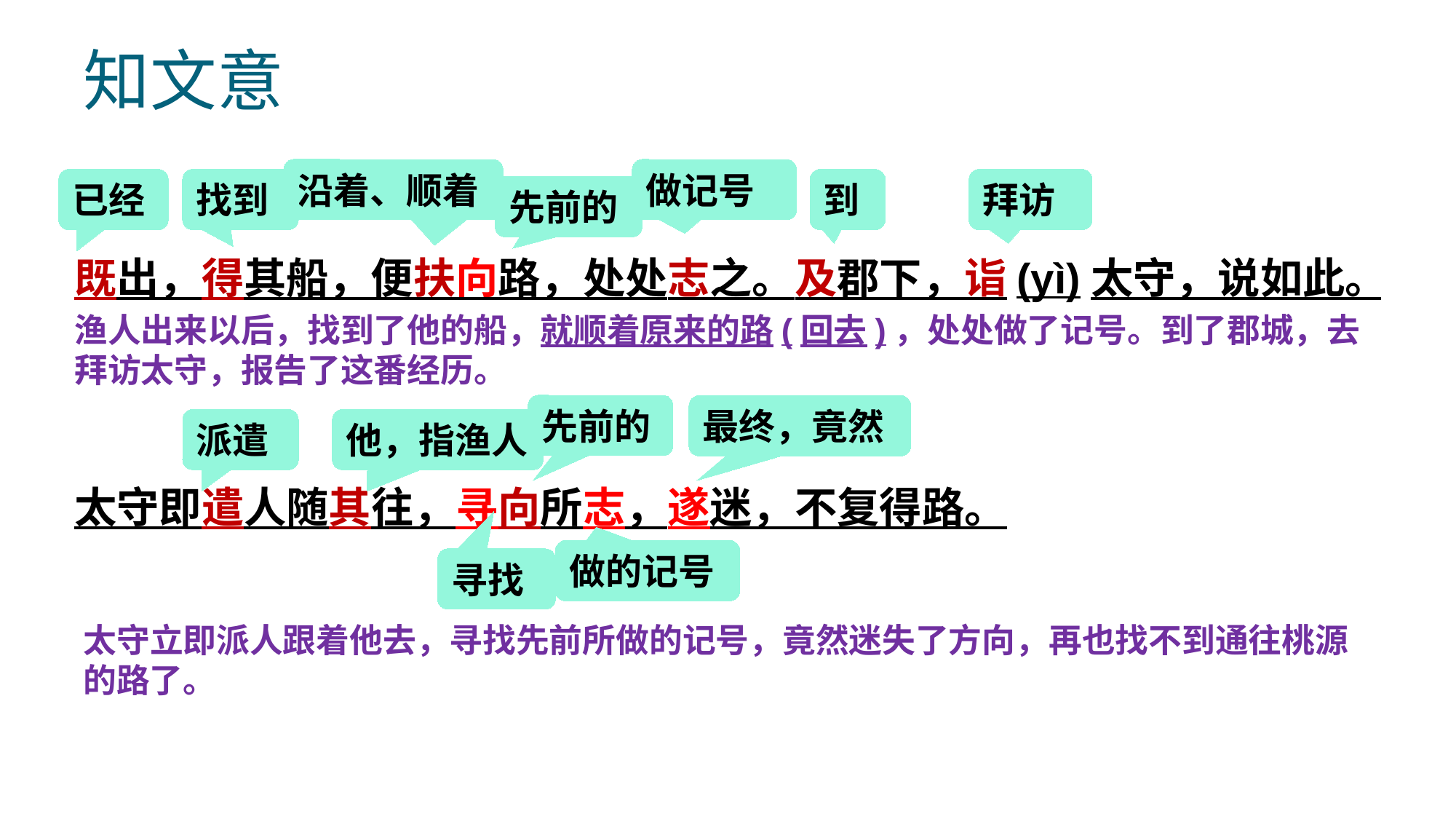

# 知文意
沿着、顺着
做记号
已经
找到
到
拜访
先前的
既出，得其船，便扶向路，处处志之。及郡下，诣(yì)太守，说如此。

太守即遣人随其往，寻向所志，遂迷，不复得路。
渔人出来以后，找到了他的船，就顺着原来的路(回去)，处处做了记号。到了郡城，去拜访太守，报告了这番经历。
先前的
最终，竟然
派遣
他，指渔人
做的记号
寻找
太守立即派人跟着他去，寻找先前所做的记号，竟然迷失了方向，再也找不到通往桃源的路了。